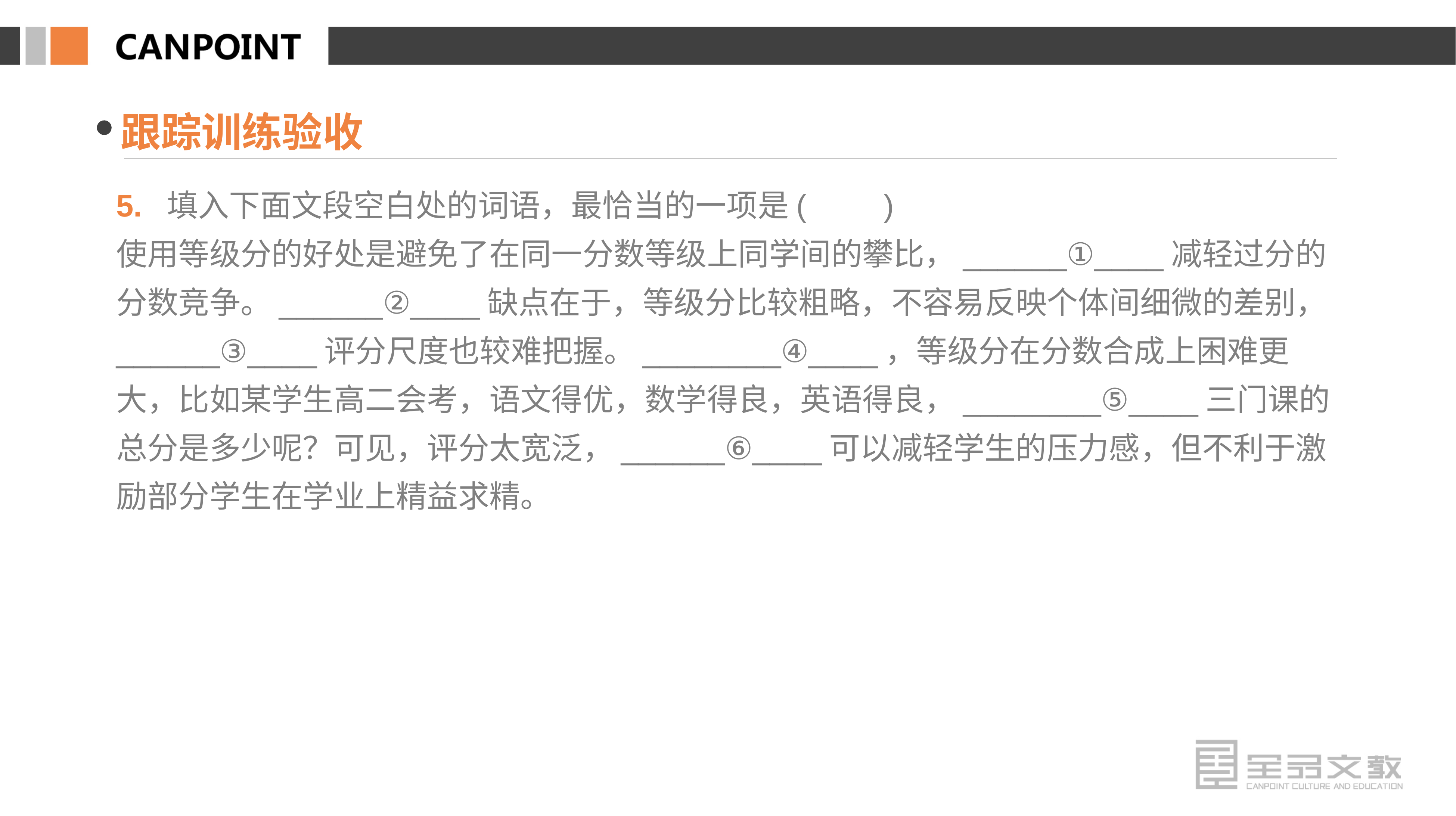

跟踪训练验收

5.  填入下面文段空白处的词语，最恰当的一项是(　　)
使用等级分的好处是避免了在同一分数等级上同学间的攀比，______①____减轻过分的分数竞争。______②____缺点在于，等级分比较粗略，不容易反映个体间细微的差别，______③____评分尺度也较难把握。________④____，等级分在分数合成上困难更大，比如某学生高二会考，语文得优，数学得良，英语得良，________⑤____三门课的总分是多少呢？可见，评分太宽泛，______⑥____可以减轻学生的压力感，但不利于激励部分学生在学业上精益求精。